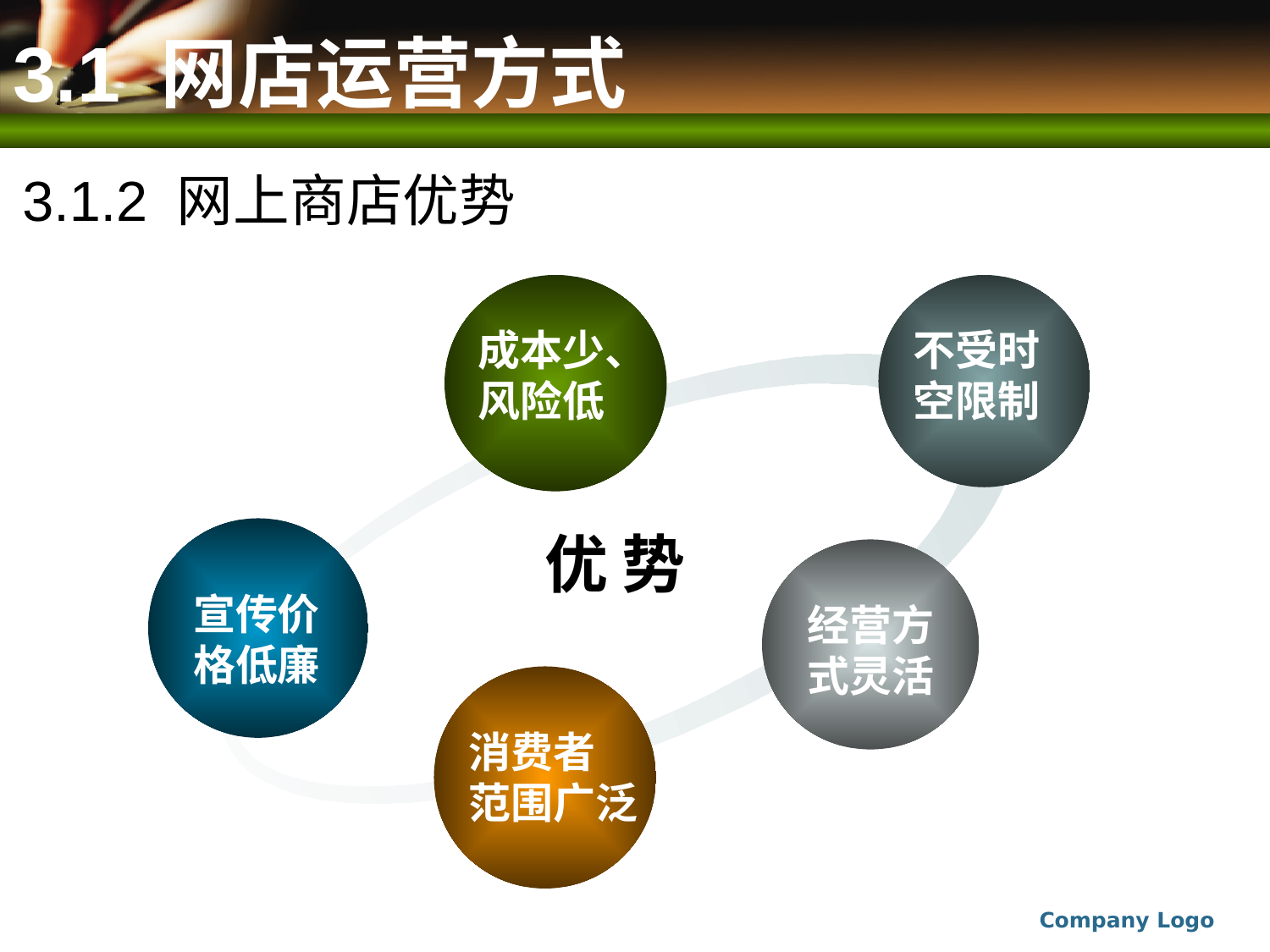

# 3.1 网店运营方式
3.1.2 网上商店优势

成本少、风险低
不受时
空限制

优 势

宣传价
格低廉
经营方
式灵活

消费者
范围广泛
Company Logo